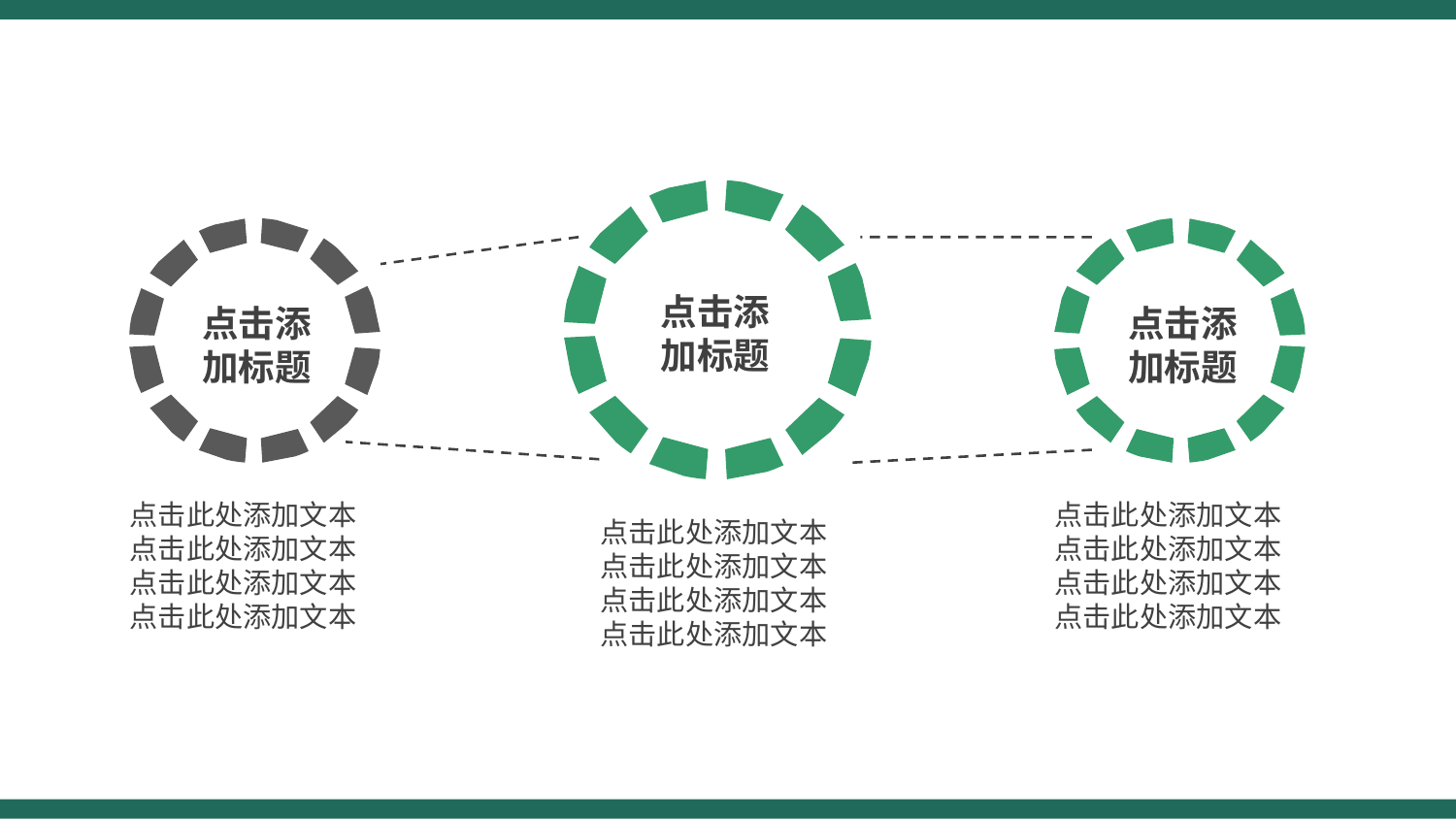

------------
------------
------------
点击添加标题
点击添加标题
点击添加标题
点击此处添加文本
点击此处添加文本
点击此处添加文本
点击此处添加文本
点击此处添加文本
点击此处添加文本
点击此处添加文本
点击此处添加文本
点击此处添加文本
点击此处添加文本
点击此处添加文本
点击此处添加文本